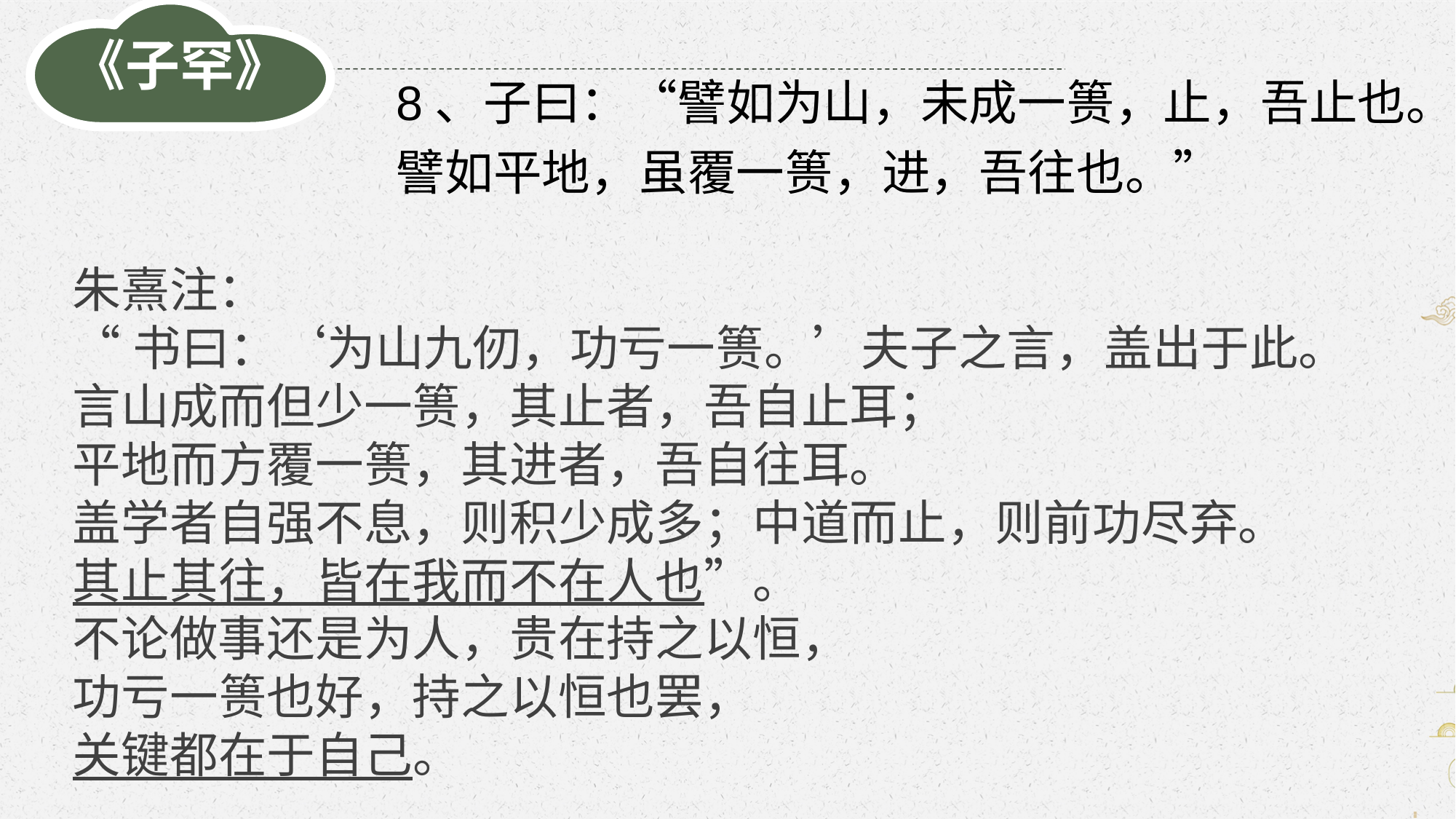

《子罕》
8、子曰：“譬如为山，未成一篑，止，吾止也。
譬如平地，虽覆一篑，进，吾往也。”
朱熹注：
“书曰：‘为山九仞，功亏一篑。’夫子之言，盖出于此。
言山成而但少一篑，其止者，吾自止耳；
平地而方覆一篑，其进者，吾自往耳。
盖学者自强不息，则积少成多；中道而止，则前功尽弃。
其止其往，皆在我而不在人也”。
不论做事还是为人，贵在持之以恒，
功亏一篑也好，持之以恒也罢，
关键都在于自己。